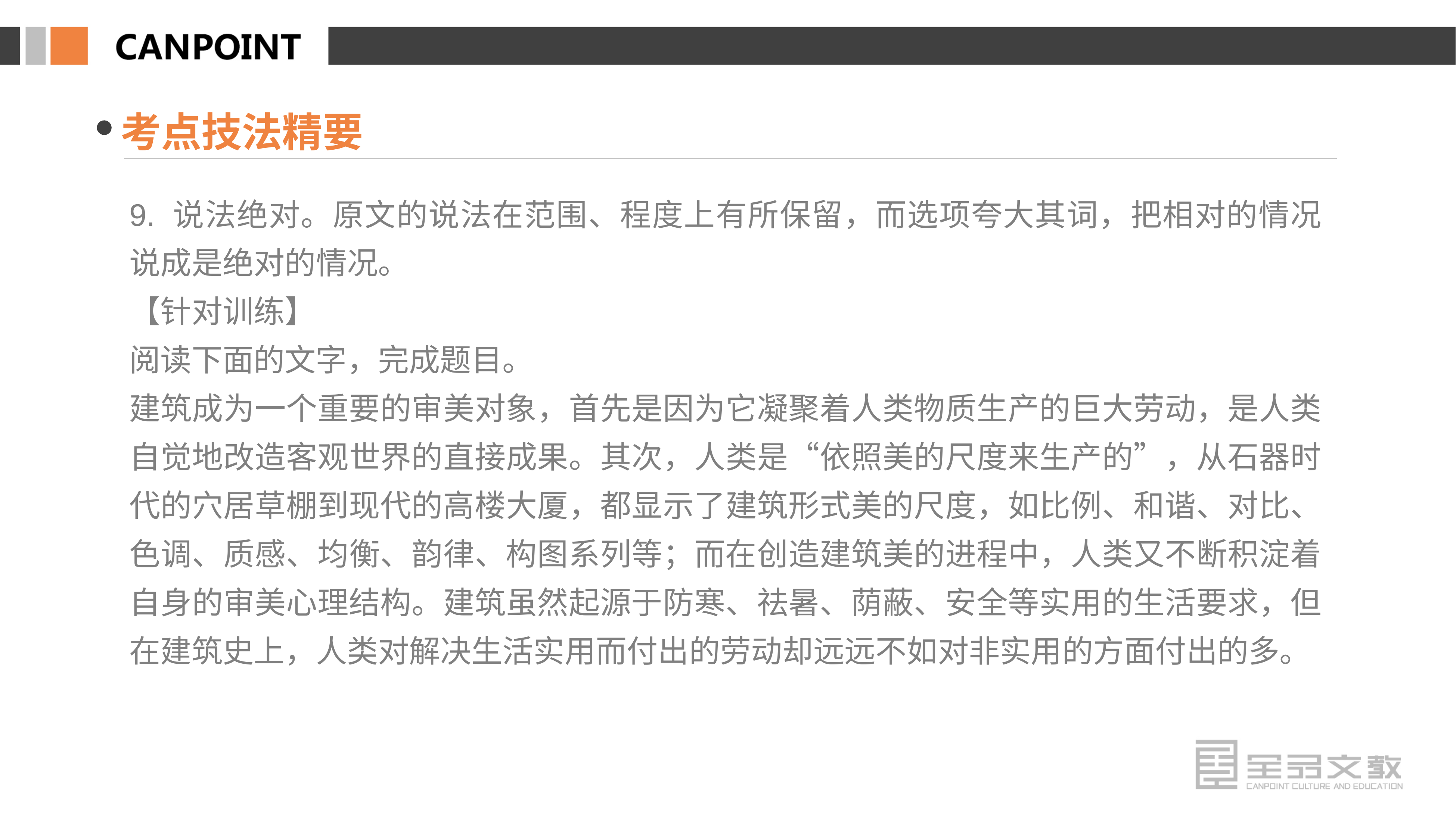

考点技法精要

9. 说法绝对。原文的说法在范围、程度上有所保留，而选项夸大其词，把相对的情况说成是绝对的情况。
【针对训练】
阅读下面的文字，完成题目。
建筑成为一个重要的审美对象，首先是因为它凝聚着人类物质生产的巨大劳动，是人类自觉地改造客观世界的直接成果。其次，人类是“依照美的尺度来生产的”，从石器时代的穴居草棚到现代的高楼大厦，都显示了建筑形式美的尺度，如比例、和谐、对比、色调、质感、均衡、韵律、构图系列等；而在创造建筑美的进程中，人类又不断积淀着自身的审美心理结构。建筑虽然起源于防寒、祛暑、荫蔽、安全等实用的生活要求，但在建筑史上，人类对解决生活实用而付出的劳动却远远不如对非实用的方面付出的多。